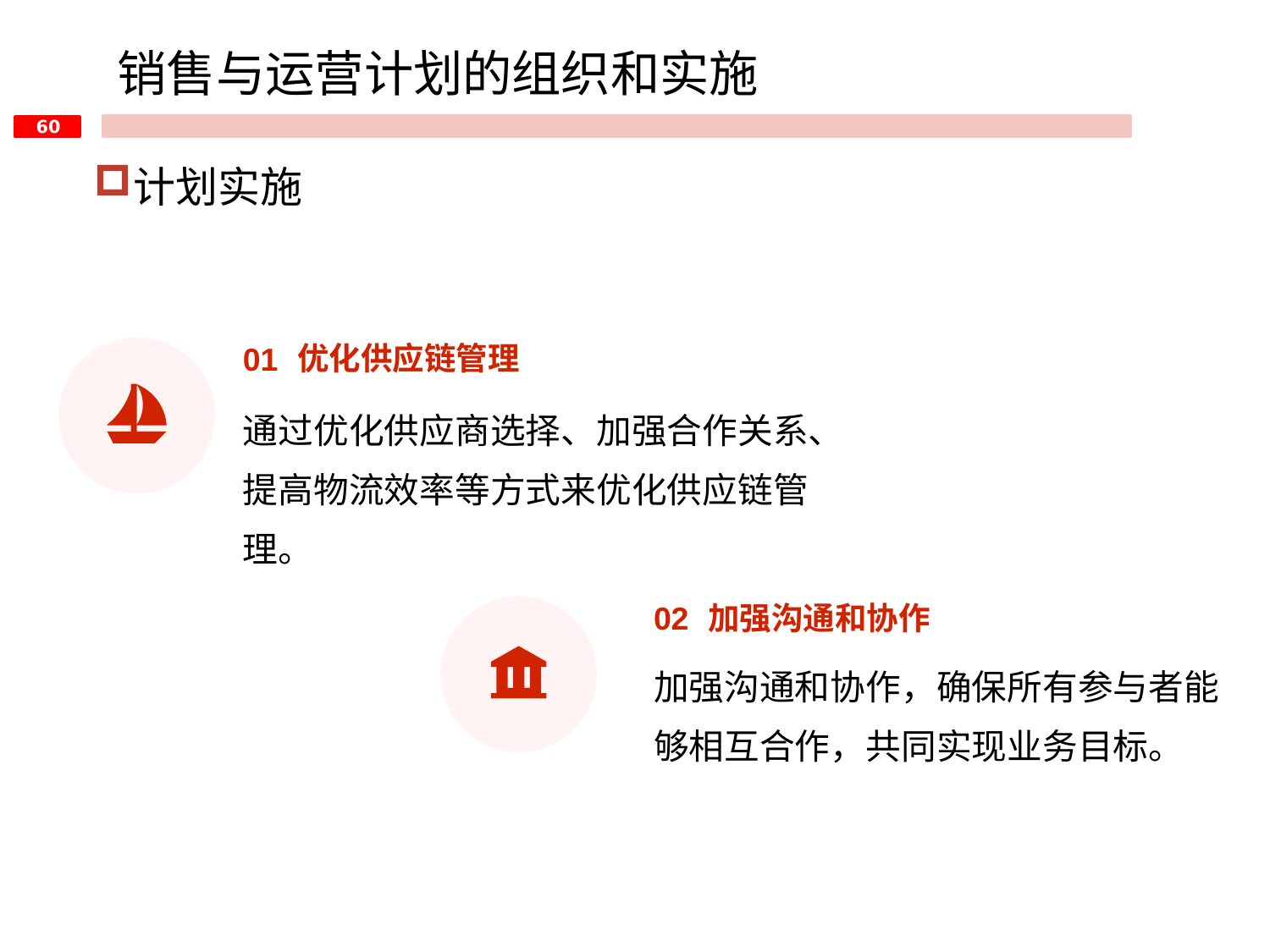

销售与运营计划的组织和实施
60
计划实施
01
优化供应链管理

通过优化供应商选择、加强合作关系、提高物流效率等方式来优化供应链管理。
02
加强沟通和协作

加强沟通和协作，确保所有参与者能够相互合作，共同实现业务目标。